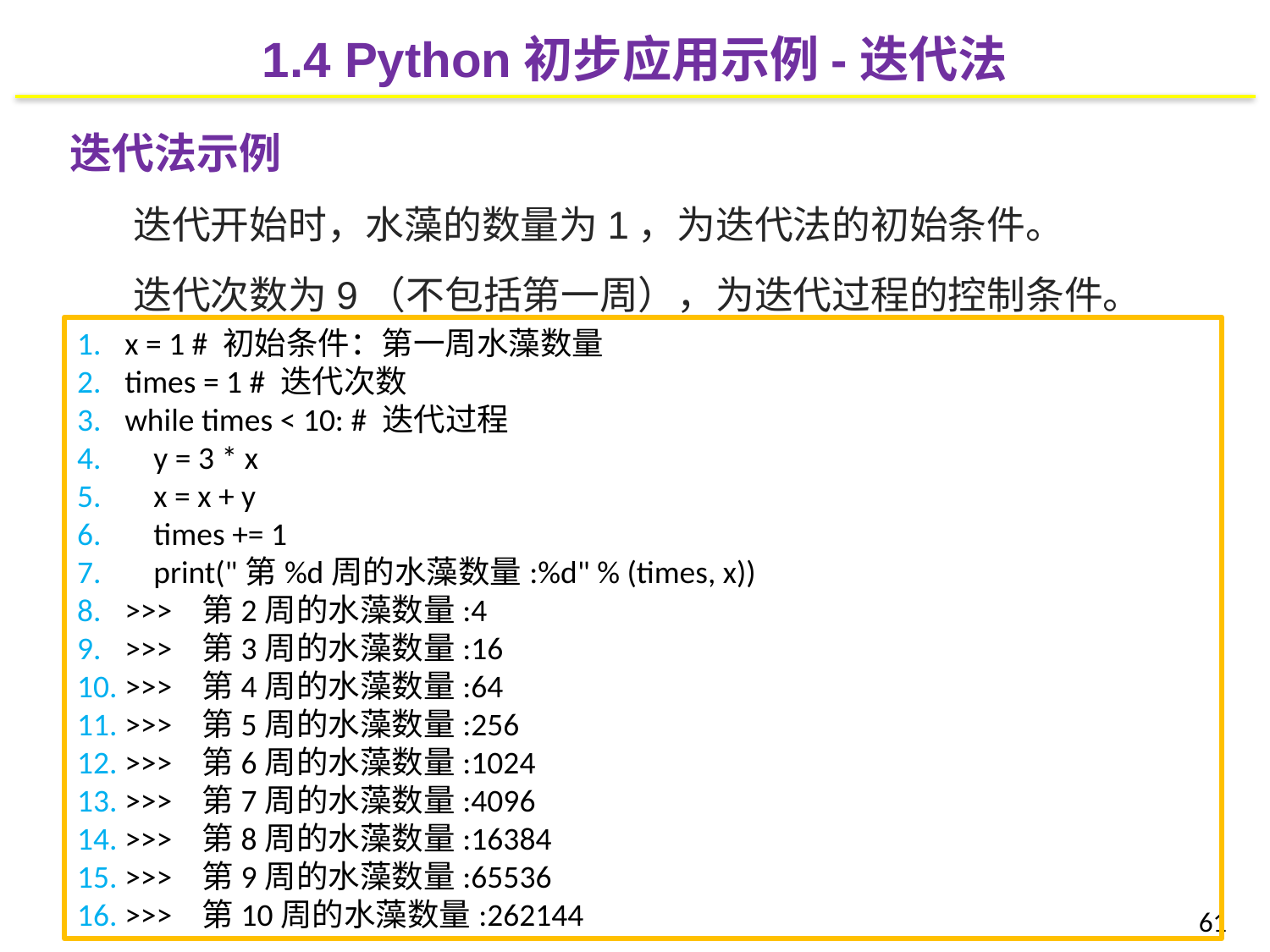

1.4 Python初步应用示例-迭代法
迭代法示例
迭代开始时，水藻的数量为1，为迭代法的初始条件。
迭代次数为9（不包括第一周），为迭代过程的控制条件。

x = 1 # 初始条件：第一周水藻数量
times = 1 # 迭代次数
while times < 10: # 迭代过程
    y = 3 * x
    x = x + y
    times += 1
    print("第%d周的水藻数量:%d" % (times, x))
>>>   第2周的水藻数量:4
>>>   第3周的水藻数量:16
>>>   第4周的水藻数量:64
>>>   第5周的水藻数量:256
>>>   第6周的水藻数量:1024
>>>   第7周的水藻数量:4096
>>>   第8周的水藻数量:16384
>>>   第9周的水藻数量:65536
>>>   第10周的水藻数量:262144
61